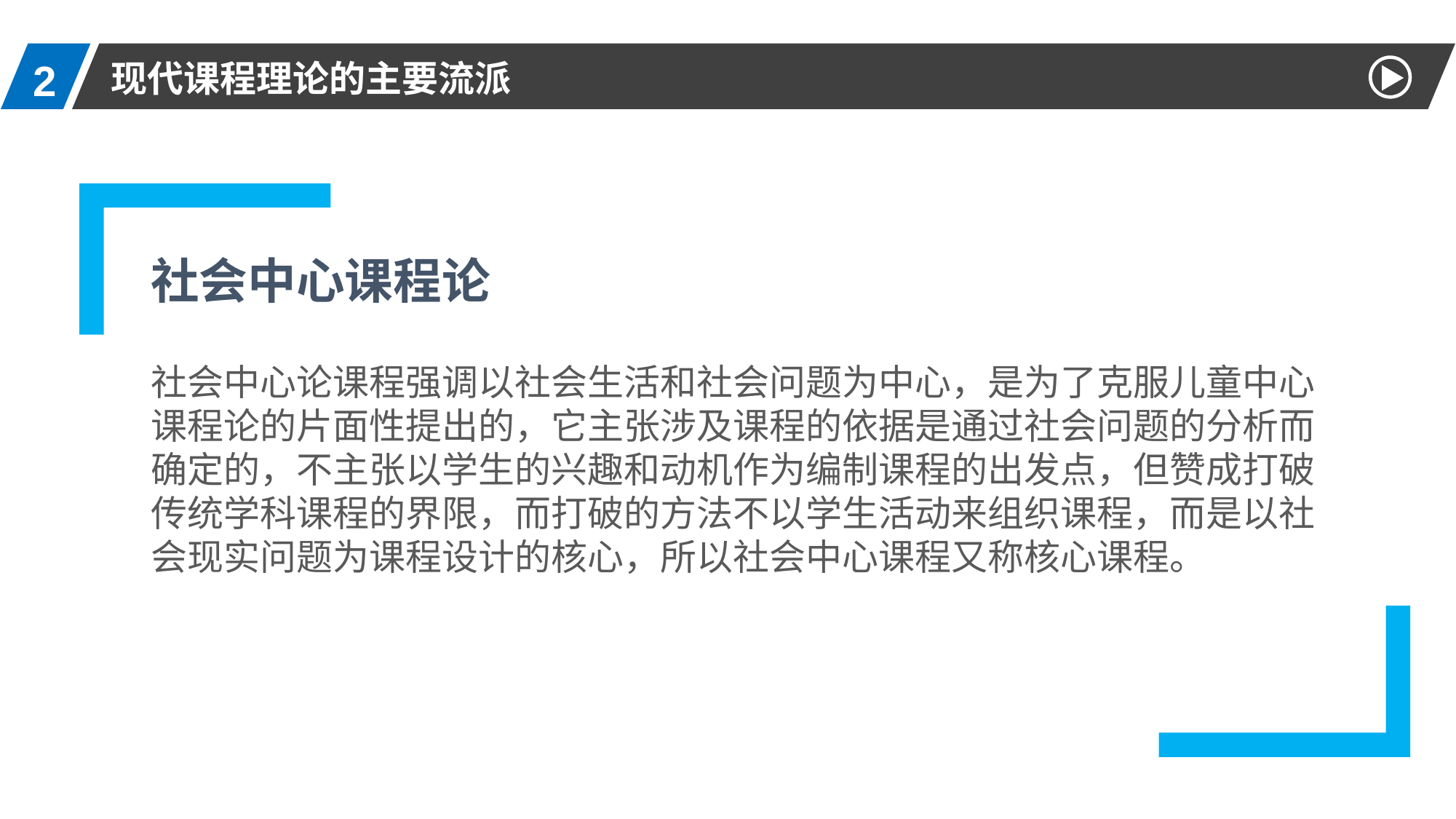

2
现代课程理论的主要流派

社会中心课程论
社会中心论课程强调以社会生活和社会问题为中心，是为了克服儿童中心课程论的片面性提出的，它主张涉及课程的依据是通过社会问题的分析而确定的，不主张以学生的兴趣和动机作为编制课程的出发点，但赞成打破传统学科课程的界限，而打破的方法不以学生活动来组织课程，而是以社会现实问题为课程设计的核心，所以社会中心课程又称核心课程。